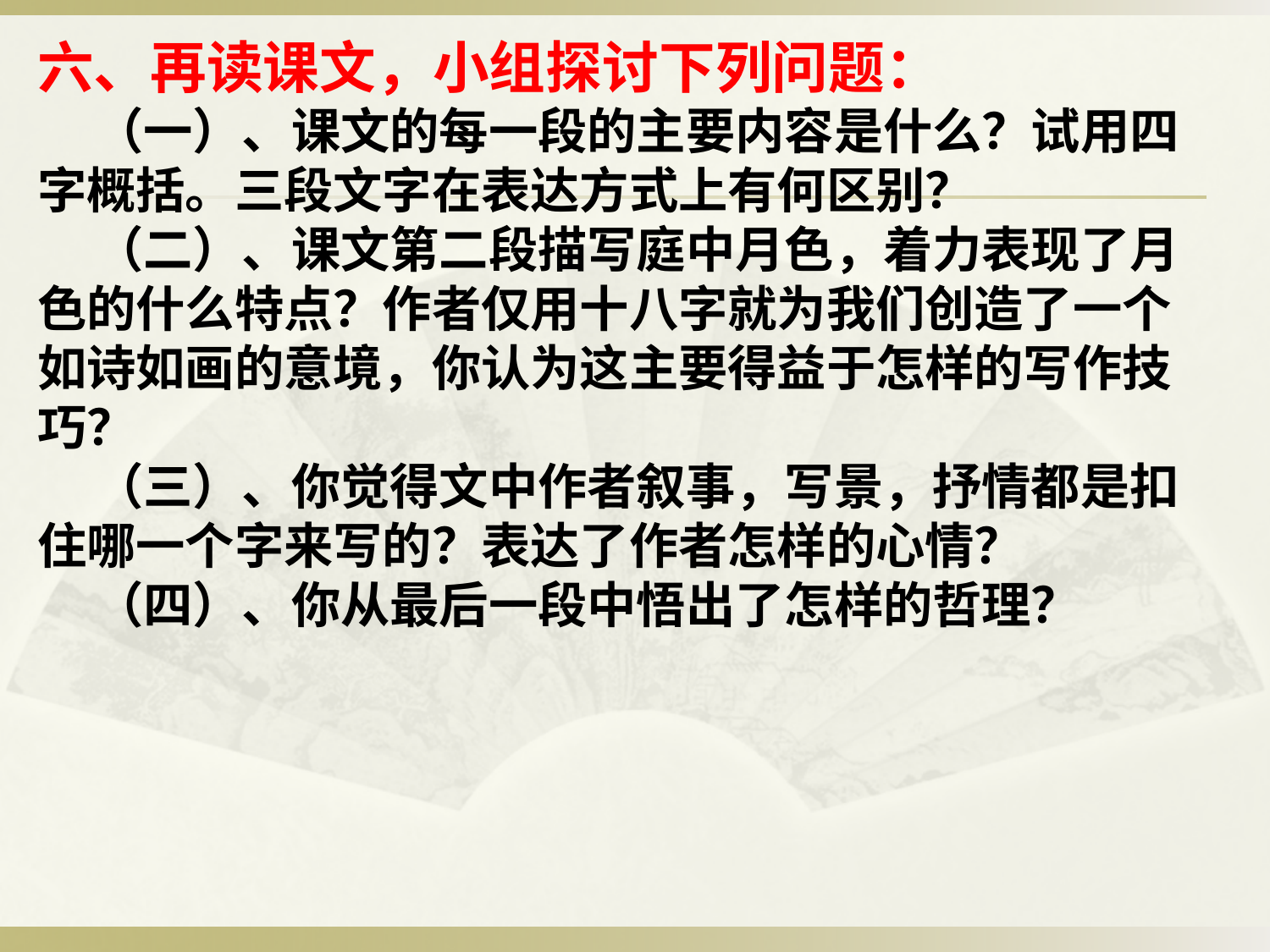

六、再读课文，小组探讨下列问题：
    （一）、课文的每一段的主要内容是什么？试用四字概括。三段文字在表达方式上有何区别？
    （二）、课文第二段描写庭中月色，着力表现了月色的什么特点？作者仅用十八字就为我们创造了一个如诗如画的意境，你认为这主要得益于怎样的写作技巧？
    （三）、你觉得文中作者叙事，写景，抒情都是扣住哪一个字来写的？表达了作者怎样的心情？
    （四）、你从最后一段中悟出了怎样的哲理？